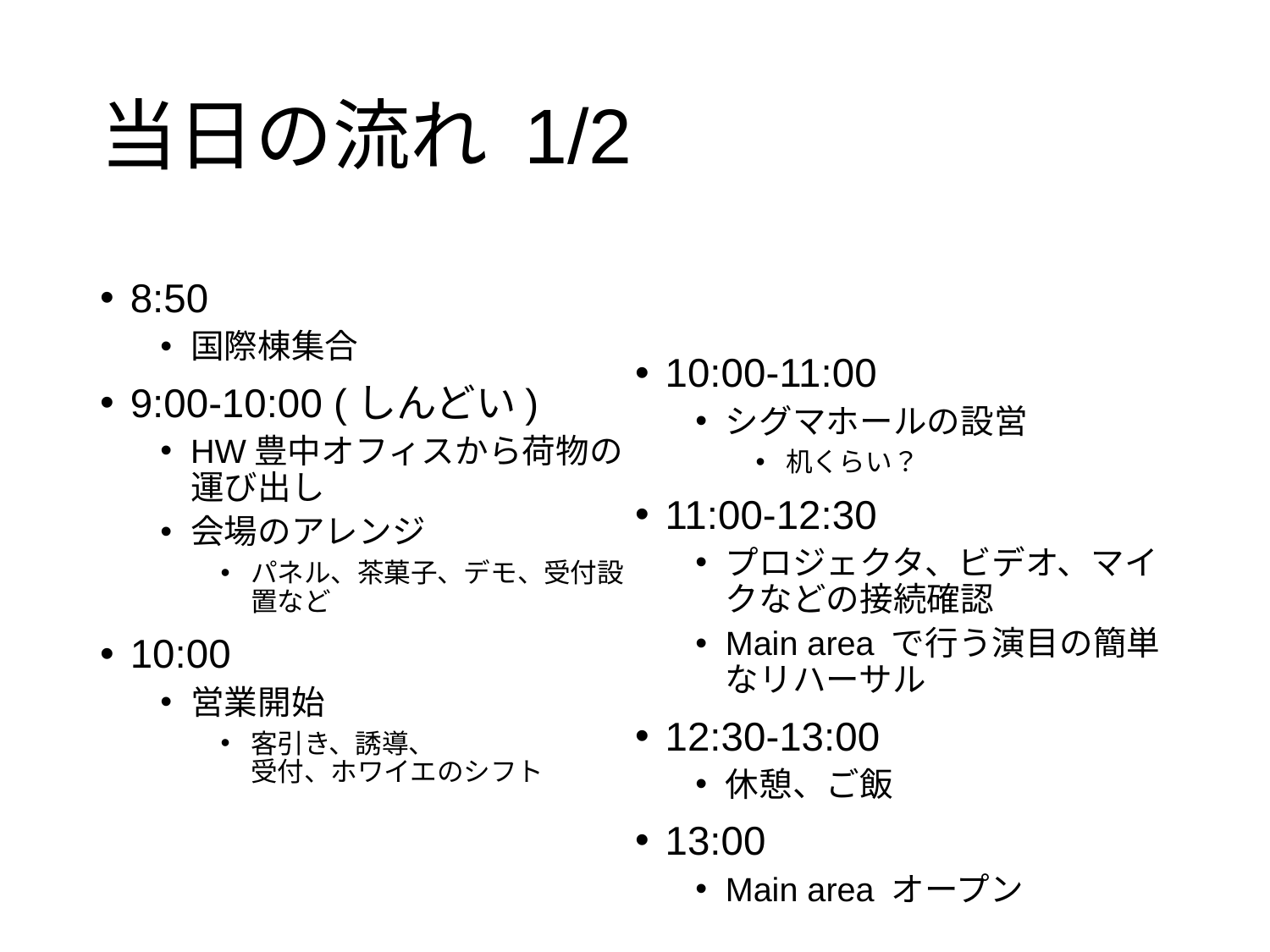

# 当日の流れ 1/2
8:50
国際棟集合
9:00-10:00 (しんどい)
HW豊中オフィスから荷物の運び出し
会場のアレンジ
パネル、茶菓子、デモ、受付設置など
10:00
営業開始
客引き、誘導、
受付、ホワイエのシフト

10:00-11:00
シグマホールの設営
机くらい？
11:00-12:30
プロジェクタ、ビデオ、マイクなどの接続確認
Main area で行う演目の簡単なリハーサル
12:30-13:00
休憩、ご飯
13:00
Main area オープン